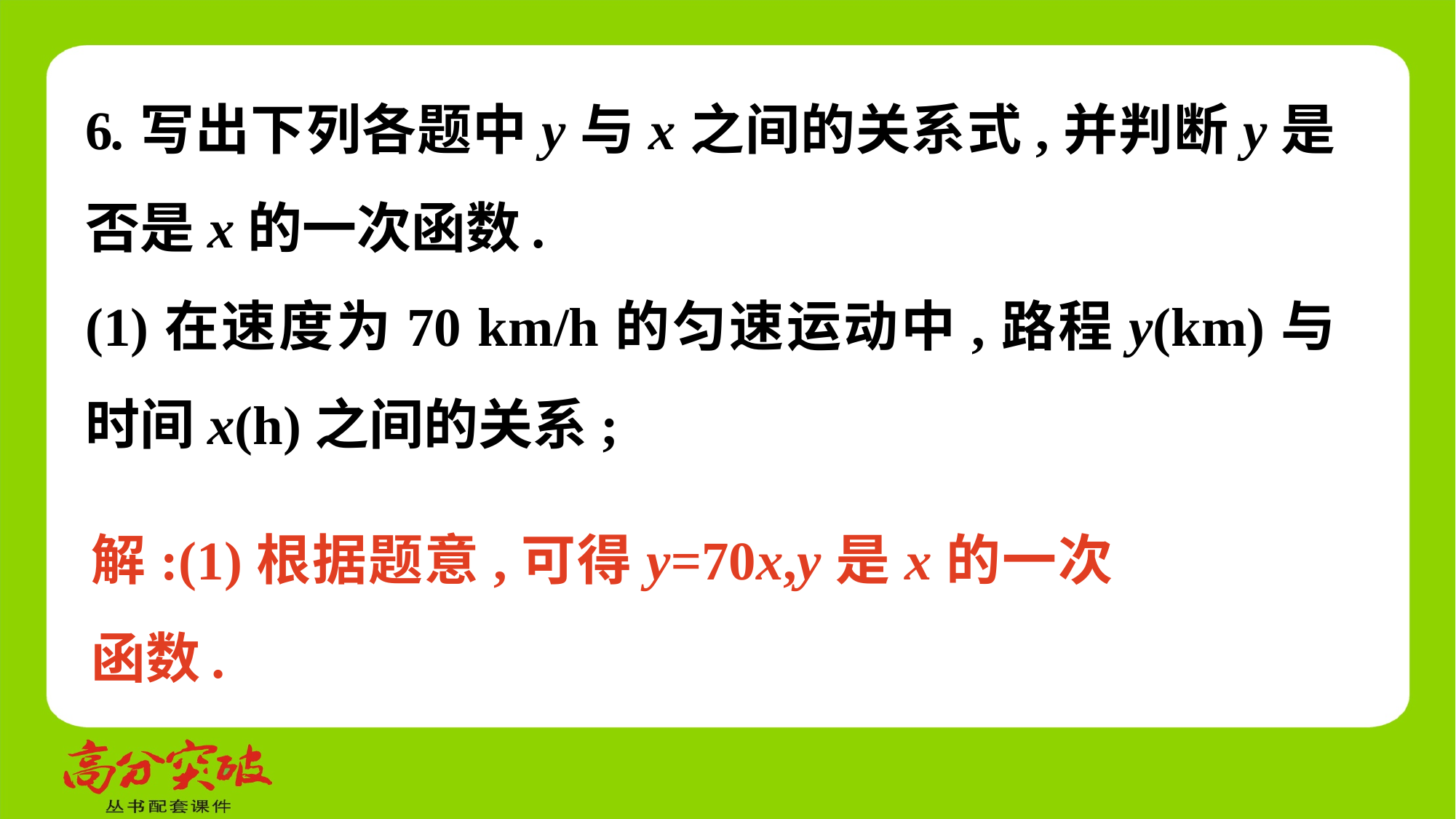

6.写出下列各题中y与x之间的关系式,并判断y是否是x的一次函数.
(1)在速度为70 km/h的匀速运动中,路程y(km)与时间x(h)之间的关系;
解:(1)根据题意,可得y=70x,y是x的一次函数.